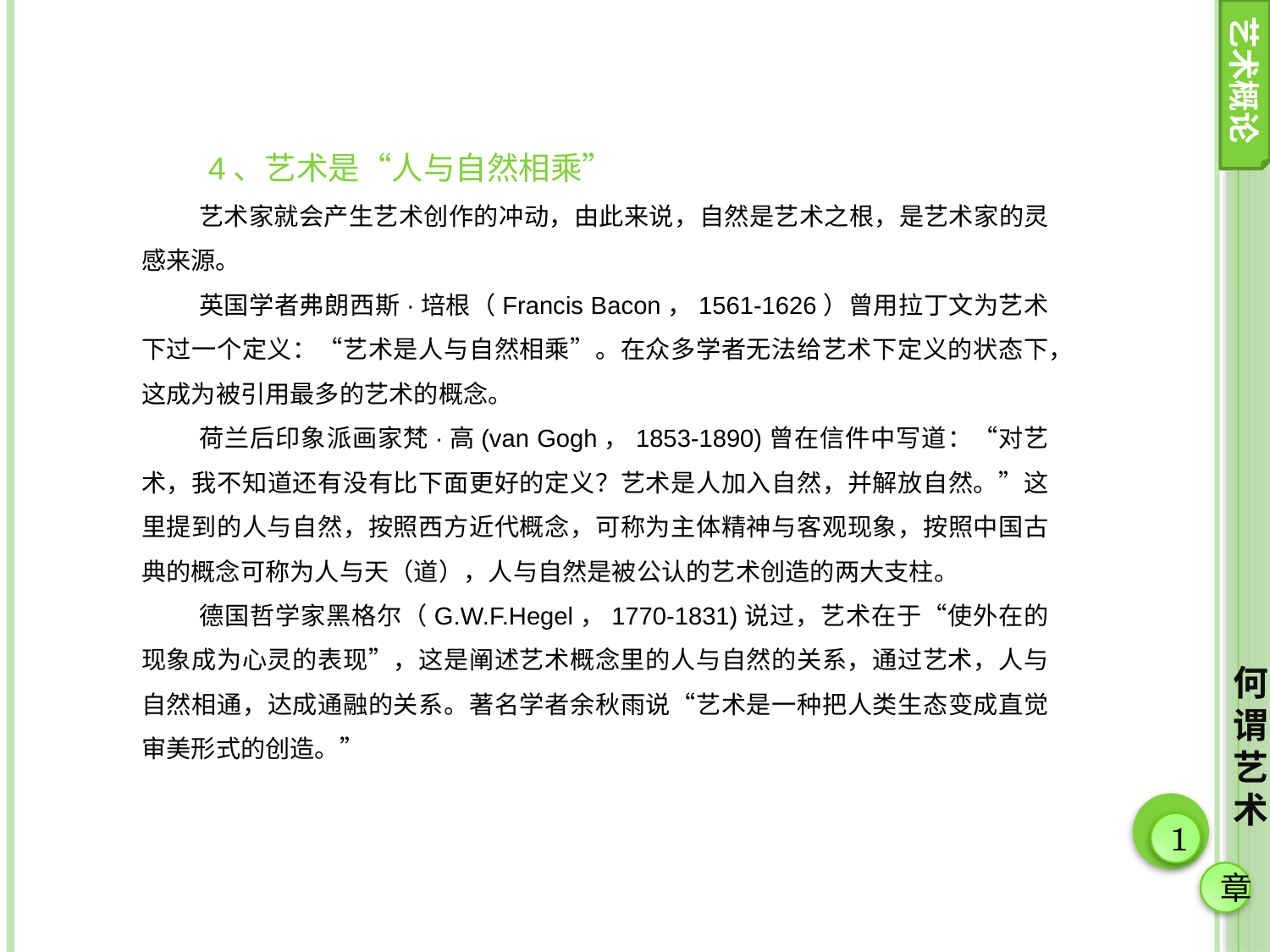

艺术概论
 4、艺术是“人与自然相乘”
艺术家就会产生艺术创作的冲动，由此来说，自然是艺术之根，是艺术家的灵感来源。
英国学者弗朗西斯·培根（Francis Bacon，1561-1626）曾用拉丁文为艺术下过一个定义：“艺术是人与自然相乘”。在众多学者无法给艺术下定义的状态下，这成为被引用最多的艺术的概念。
荷兰后印象派画家梵·高(van Gogh，1853-1890)曾在信件中写道：“对艺术，我不知道还有没有比下面更好的定义？艺术是人加入自然，并解放自然。”这里提到的人与自然，按照西方近代概念，可称为主体精神与客观现象，按照中国古典的概念可称为人与天（道），人与自然是被公认的艺术创造的两大支柱。
德国哲学家黑格尔（G.W.F.Hegel，1770-1831)说过，艺术在于“使外在的现象成为心灵的表现”，这是阐述艺术概念里的人与自然的关系，通过艺术，人与自然相通，达成通融的关系。著名学者余秋雨说“艺术是一种把人类生态变成直觉审美形式的创造。”

何谓艺术
1
章